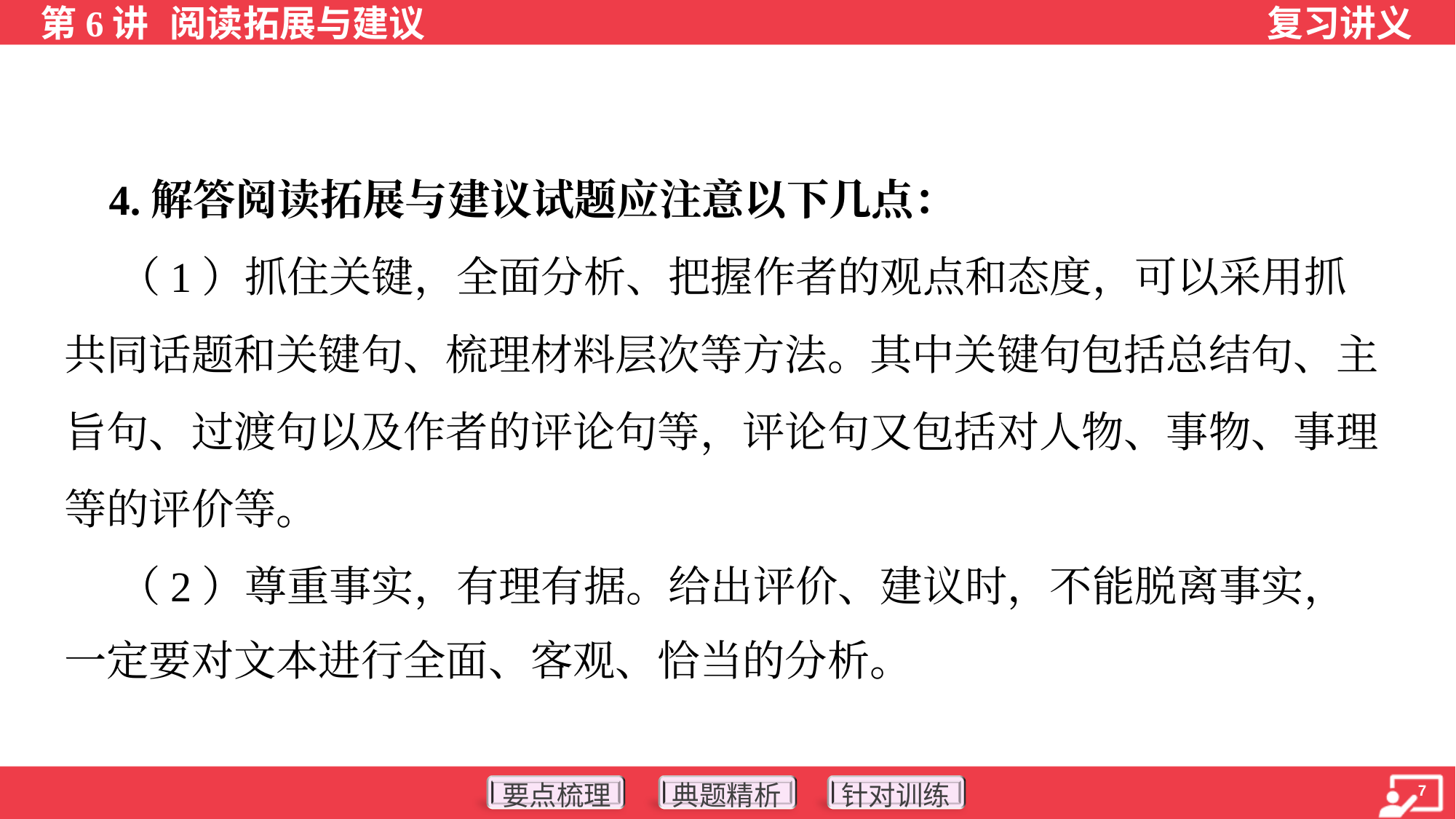

4.解答阅读拓展与建议试题应注意以下几点：
    （1）抓住关键，全面分析、把握作者的观点和态度，可以采用抓
共同话题和关键句、梳理材料层次等方法。其中关键句包括总结句、主
旨句、过渡句以及作者的评论句等，评论句又包括对人物、事物、事理
等的评价等。
    （2）尊重事实，有理有据。给出评价、建议时，不能脱离事实，
一定要对文本进行全面、客观、恰当的分析。